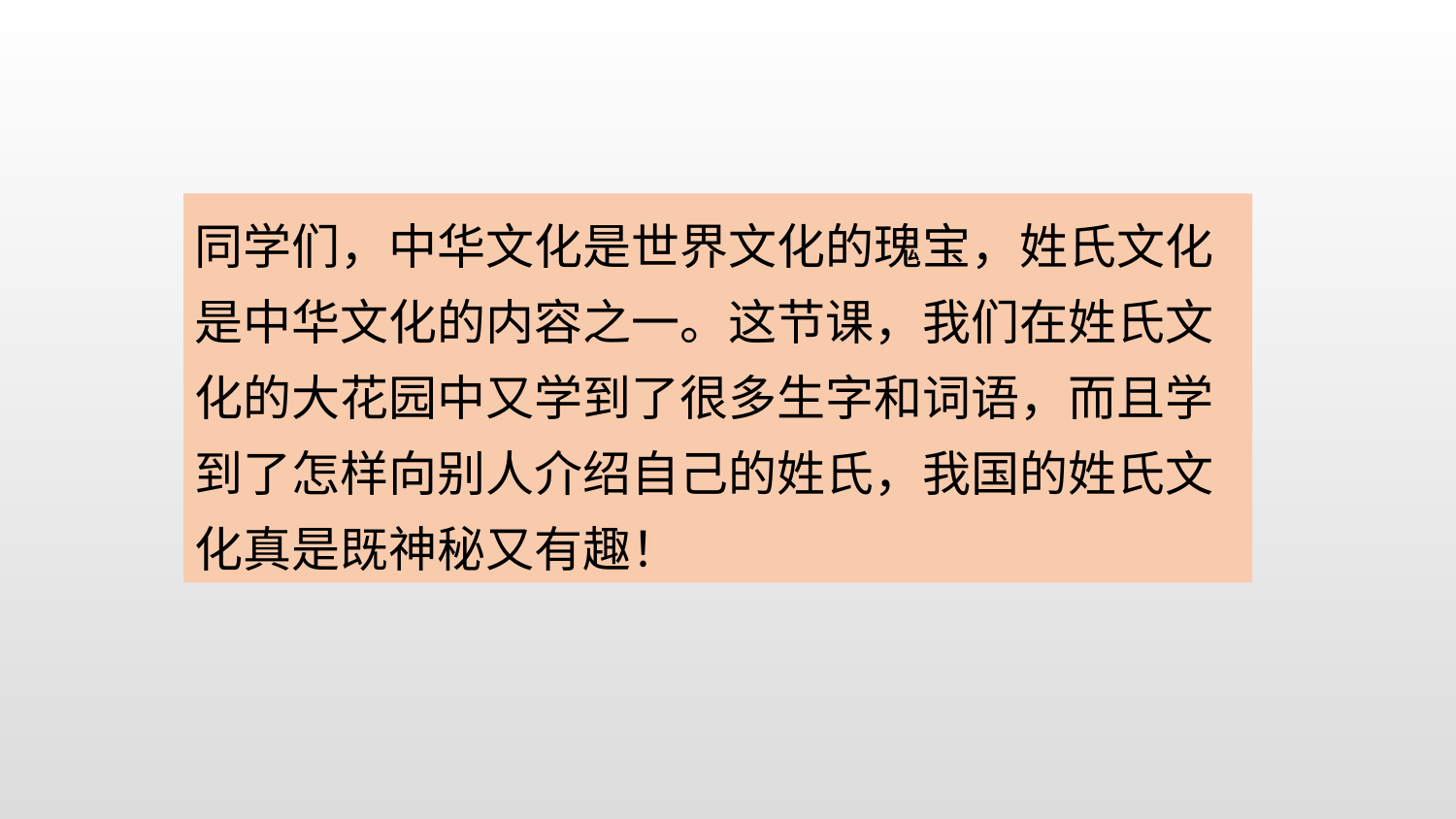

同学们，中华文化是世界文化的瑰宝，姓氏文化是中华文化的内容之一。这节课，我们在姓氏文化的大花园中又学到了很多生字和词语，而且学到了怎样向别人介绍自己的姓氏，我国的姓氏文化真是既神秘又有趣！